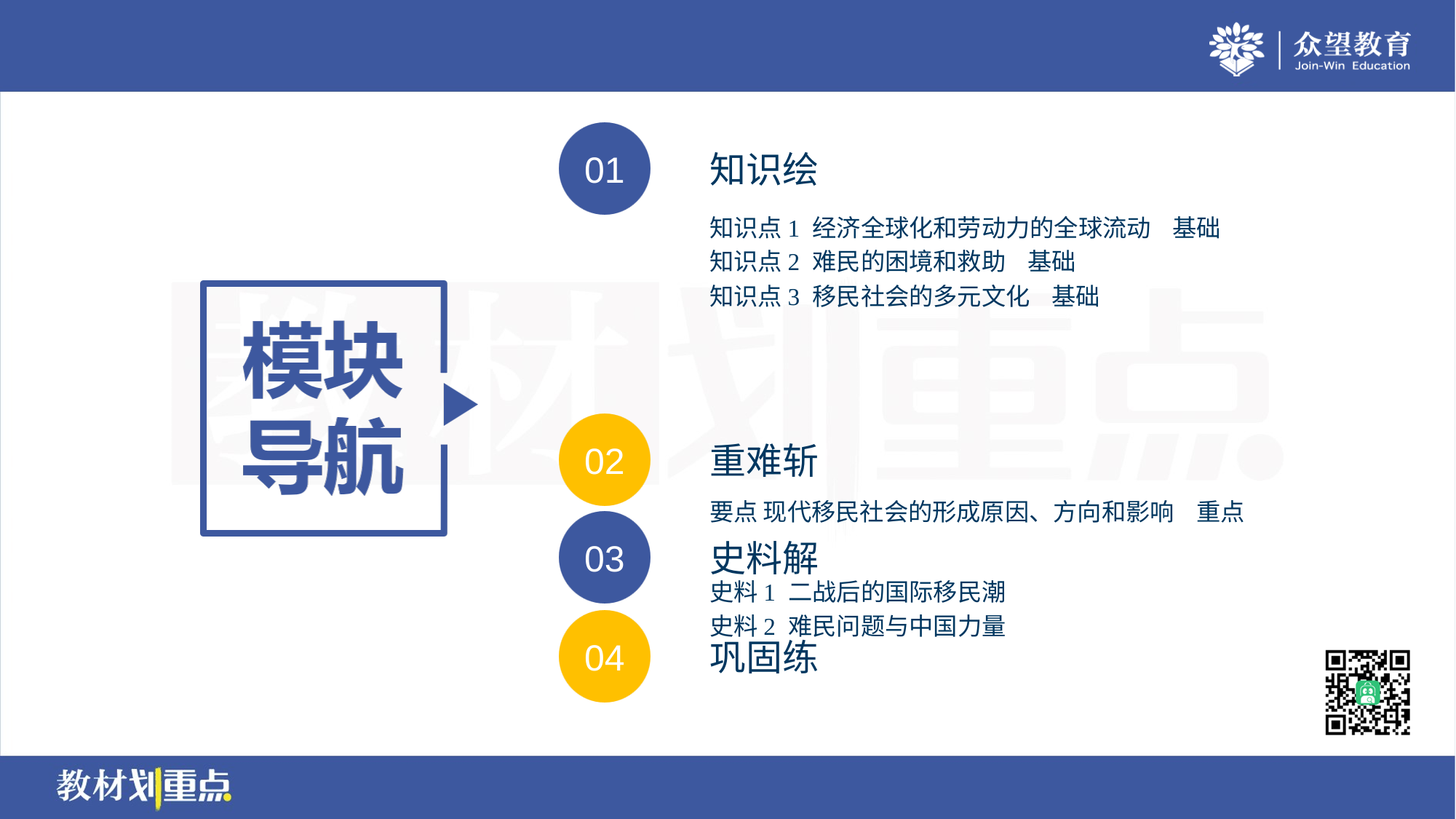

知识点1 经济全球化和劳动力的全球流动    基础
知识点2 难民的困境和救助    基础
知识点3 移民社会的多元文化    基础
要点 现代移民社会的形成原因、方向和影响    重点
史料1 二战后的国际移民潮
史料2 难民问题与中国力量